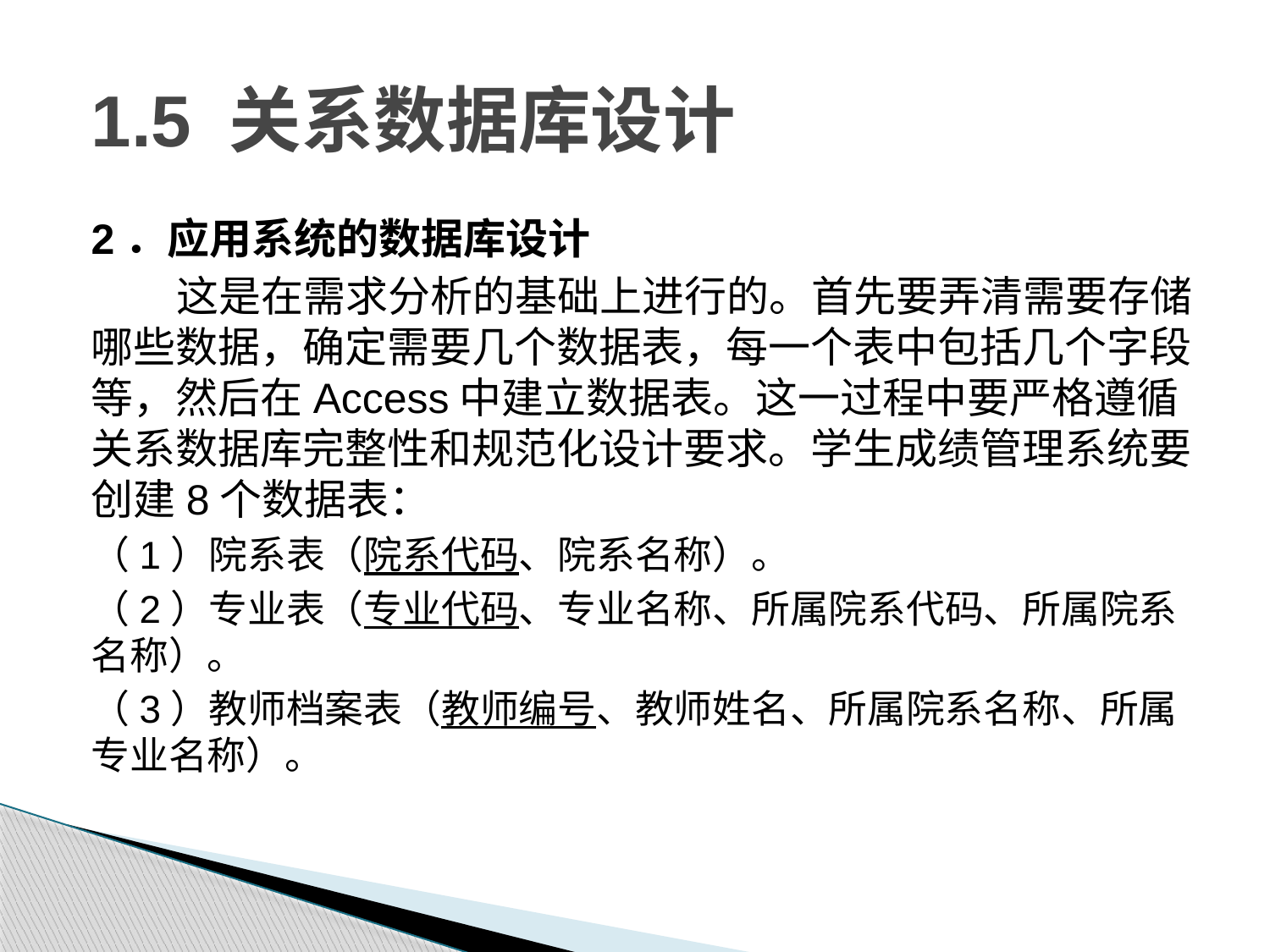

# 1.5 关系数据库设计
2．应用系统的数据库设计
这是在需求分析的基础上进行的。首先要弄清需要存储哪些数据，确定需要几个数据表，每一个表中包括几个字段等，然后在Access中建立数据表。这一过程中要严格遵循关系数据库完整性和规范化设计要求。学生成绩管理系统要创建8个数据表：
（1）院系表（院系代码、院系名称）。
（2）专业表（专业代码、专业名称、所属院系代码、所属院系名称）。
（3）教师档案表（教师编号、教师姓名、所属院系名称、所属专业名称）。